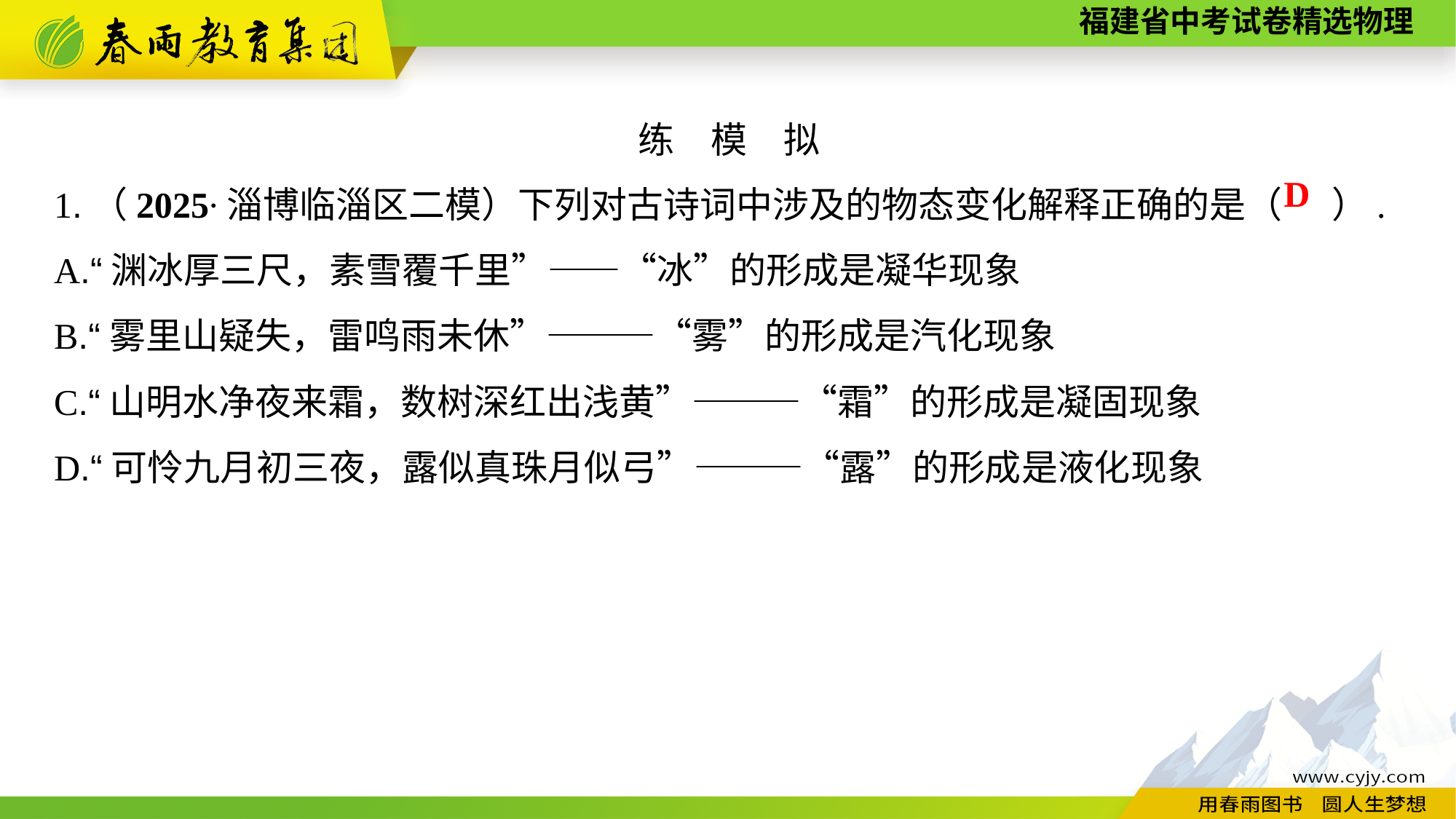

练　模　拟
1.（2025∙淄博临淄区二模）下列对古诗词中涉及的物态变化解释正确的是（      ）.
A.“渊冰厚三尺，素雪覆千里”——“冰”的形成是凝华现象
B.“雾里山疑失，雷鸣雨未休”———“雾”的形成是汽化现象
C.“山明水净夜来霜，数树深红出浅黄”———“霜”的形成是凝固现象
D.“可怜九月初三夜，露似真珠月似弓”———“露”的形成是液化现象
D